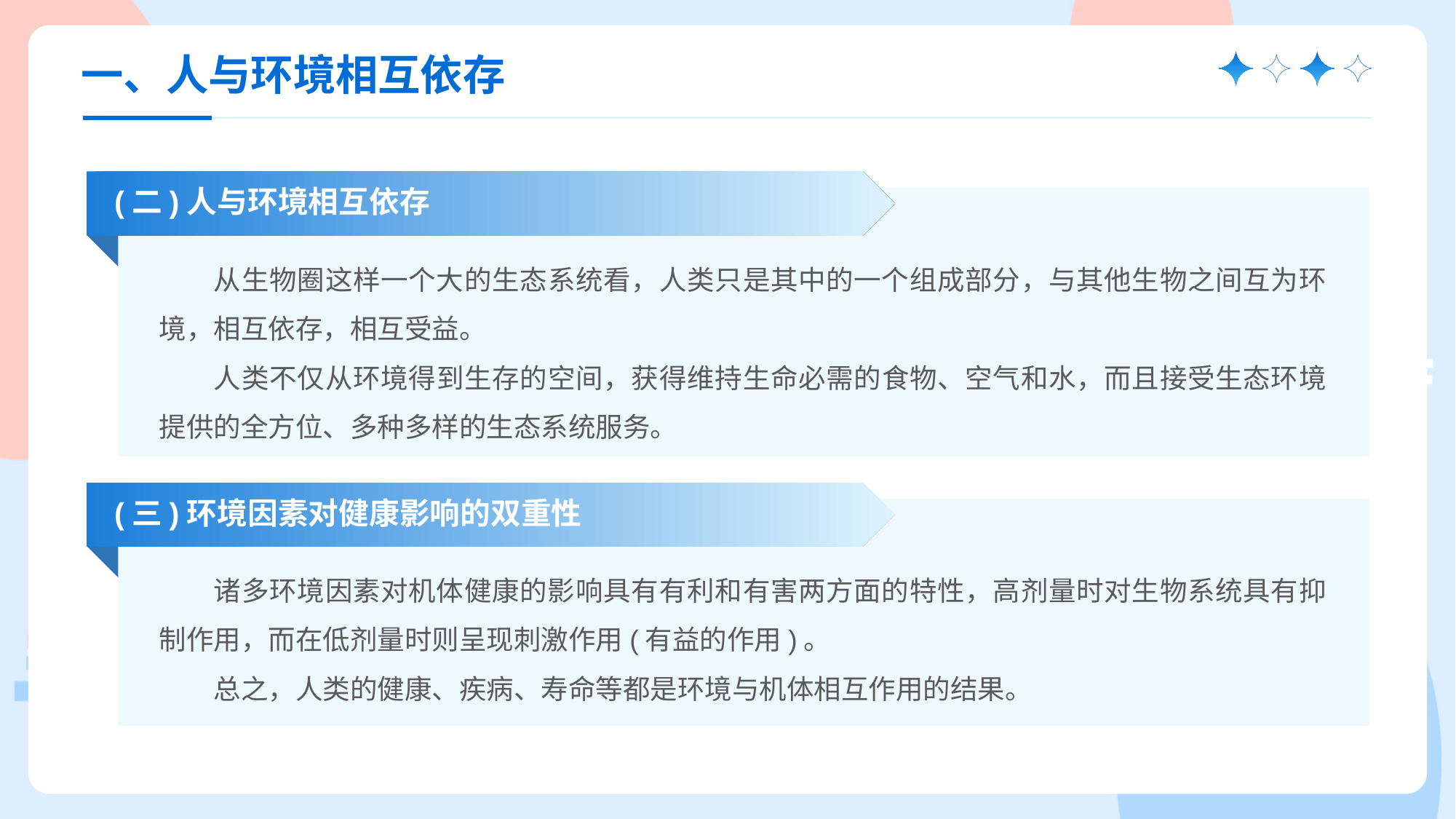

一、人与环境相互依存
(二)人与环境相互依存

从生物圈这样一个大的生态系统看，人类只是其中的一个组成部分，与其他生物之间互为环境，相互依存，相互受益。
人类不仅从环境得到生存的空间，获得维持生命必需的食物、空气和水，而且接受生态环境提供的全方位、多种多样的生态系统服务。
(三)环境因素对健康影响的双重性

诸多环境因素对机体健康的影响具有有利和有害两方面的特性，高剂量时对生物系统具有抑制作用，而在低剂量时则呈现刺激作用(有益的作用)。
总之，人类的健康、疾病、寿命等都是环境与机体相互作用的结果。